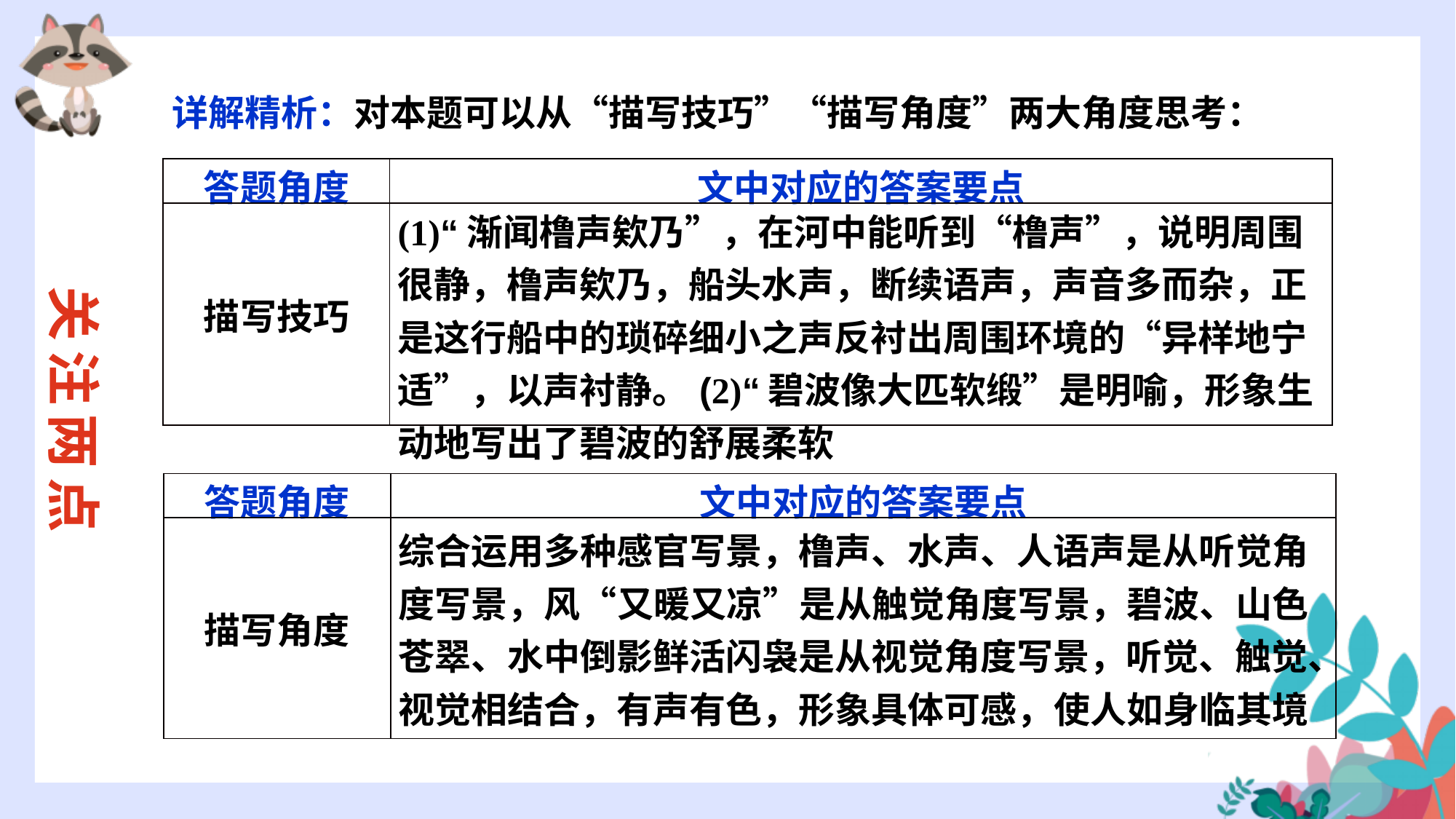

详解精析：对本题可以从“描写技巧”“描写角度”两大角度思考：
| 答题角度 | 文中对应的答案要点 |
| --- | --- |
| 描写技巧 | (1)“渐闻橹声欸乃”，在河中能听到“橹声”，说明周围很静，橹声欸乃，船头水声，断续语声，声音多而杂，正是这行船中的琐碎细小之声反衬出周围环境的“异样地宁适”，以声衬静。(2)“碧波像大匹软缎”是明喻，形象生动地写出了碧波的舒展柔软 |
关注两点
| 答题角度 | 文中对应的答案要点 |
| --- | --- |
| 描写角度 | 综合运用多种感官写景，橹声、水声、人语声是从听觉角度写景，风“又暖又凉”是从触觉角度写景，碧波、山色苍翠、水中倒影鲜活闪袅是从视觉角度写景，听觉、触觉、视觉相结合，有声有色，形象具体可感，使人如身临其境 |